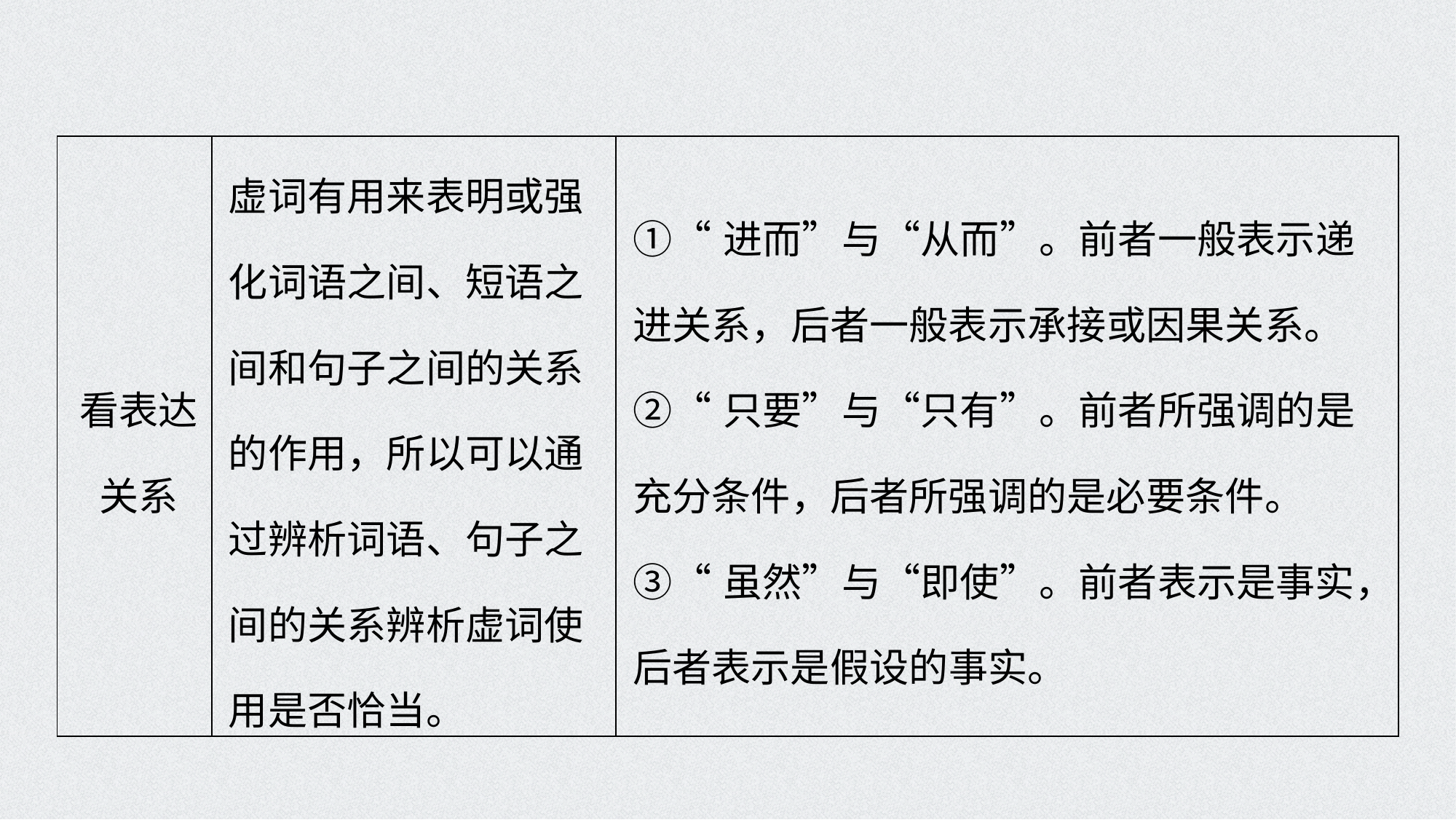

| 看表达关系 | 虚词有用来表明或强化词语之间、短语之间和句子之间的关系的作用，所以可以通过辨析词语、句子之间的关系辨析虚词使用是否恰当。 | ①“进而”与“从而”。前者一般表示递进关系，后者一般表示承接或因果关系。 ②“只要”与“只有”。前者所强调的是充分条件，后者所强调的是必要条件。 ③“虽然”与“即使”。前者表示是事实，后者表示是假设的事实。 |
| --- | --- | --- |